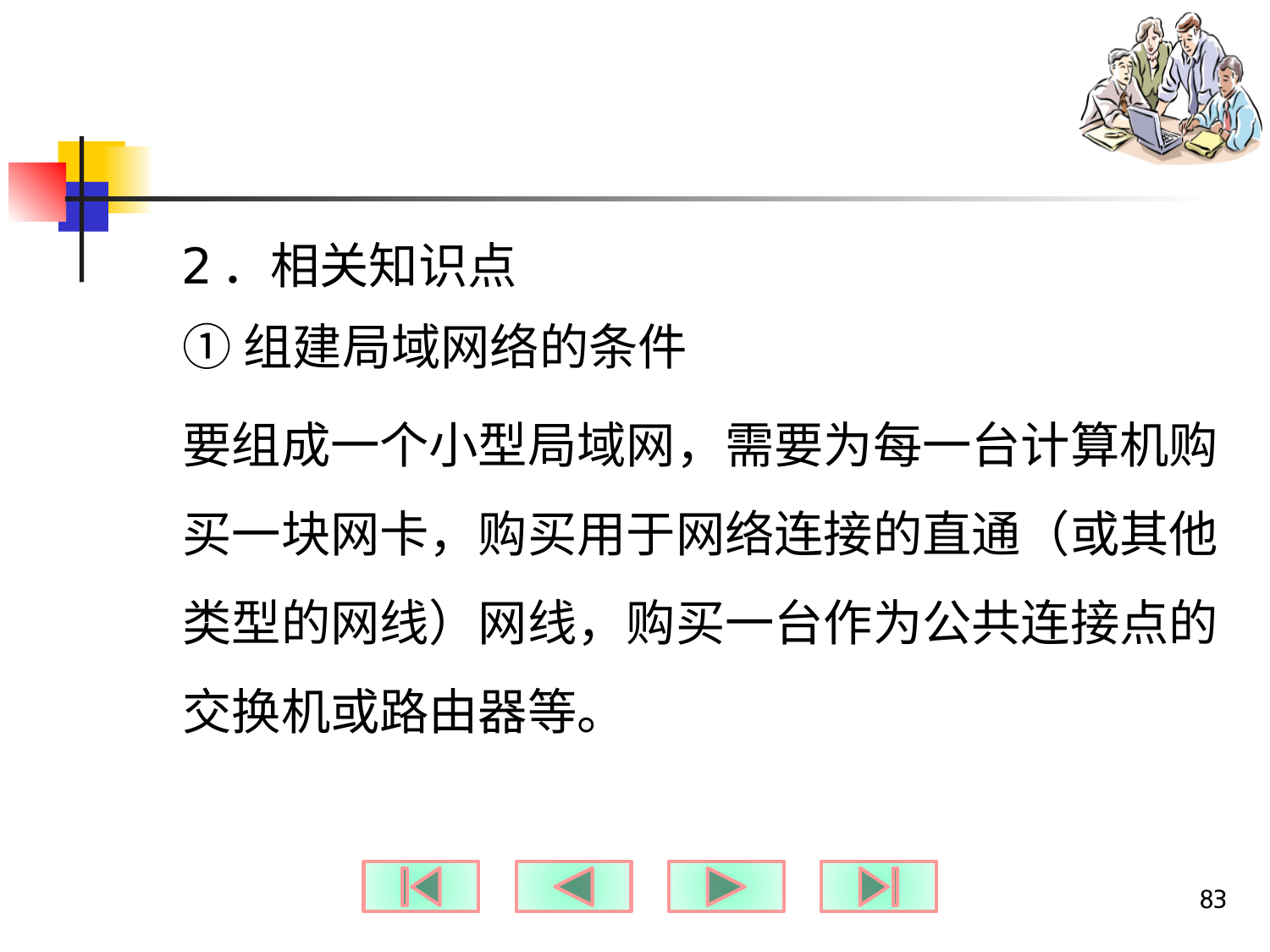

#
2．相关知识点
①组建局域网络的条件
要组成一个小型局域网，需要为每一台计算机购买一块网卡，购买用于网络连接的直通（或其他类型的网线）网线，购买一台作为公共连接点的交换机或路由器等。

83